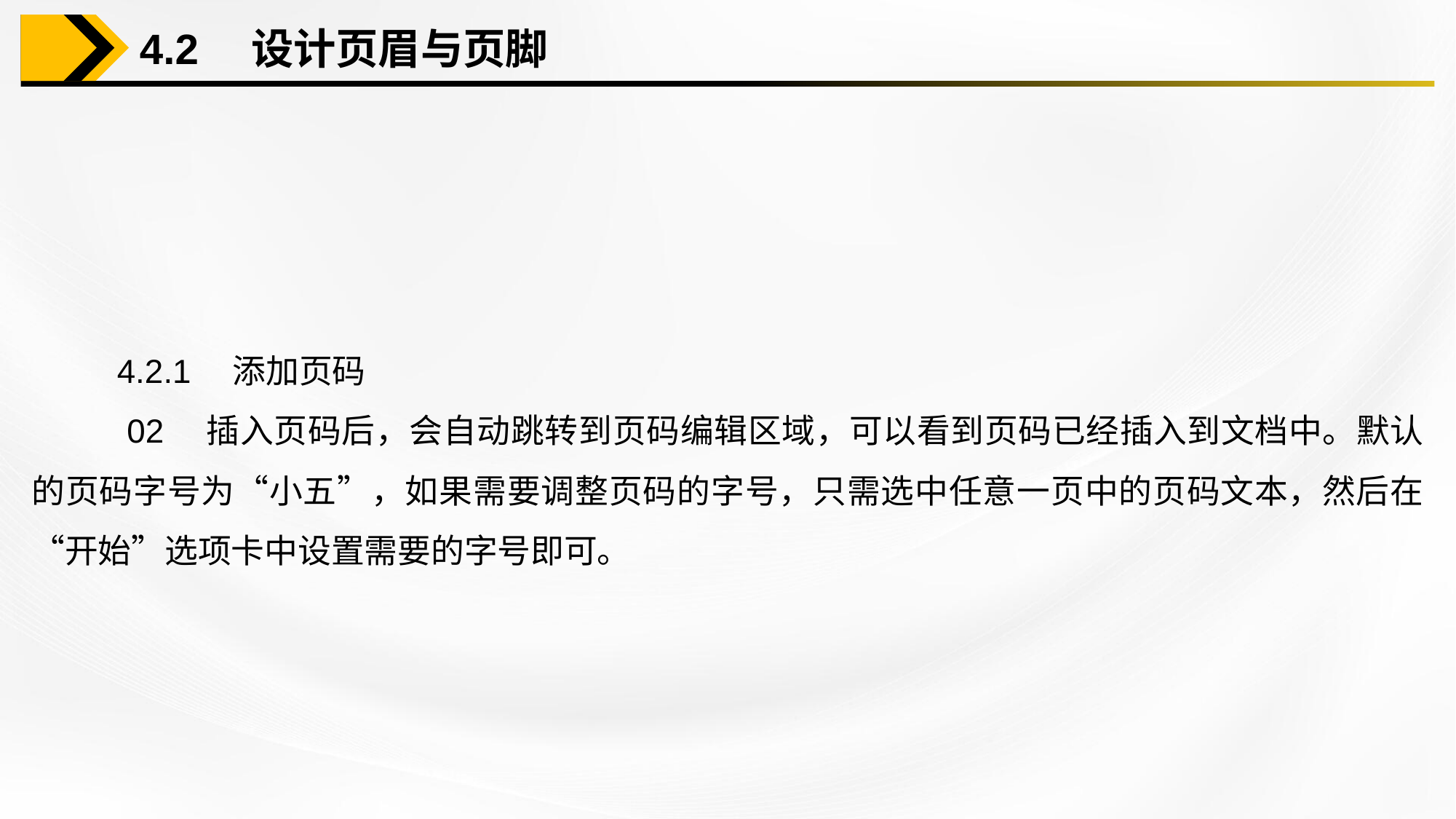

4.2　设计页眉与页脚
4.2.1　添加页码
 02　插入页码后，会自动跳转到页码编辑区域，可以看到页码已经插入到文档中。默认的页码字号为“小五”，如果需要调整页码的字号，只需选中任意一页中的页码文本，然后在“开始”选项卡中设置需要的字号即可。